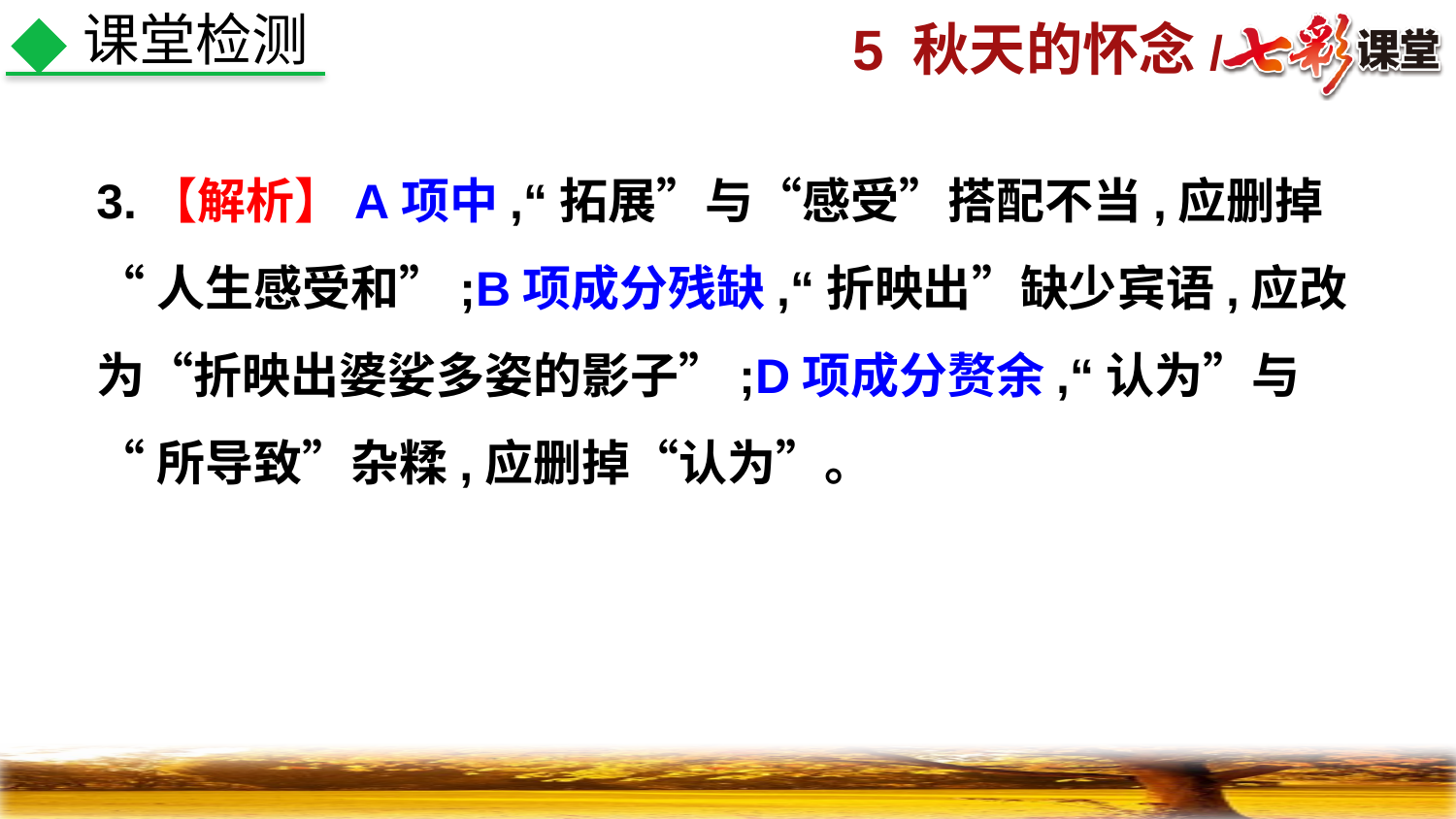

课堂检测

3.【解析】A项中,“拓展”与“感受”搭配不当,应删掉
“人生感受和”;B项成分残缺,“折映出”缺少宾语,应改为“折映出婆娑多姿的影子”;D项成分赘余,“认为”与
“所导致”杂糅,应删掉“认为”。